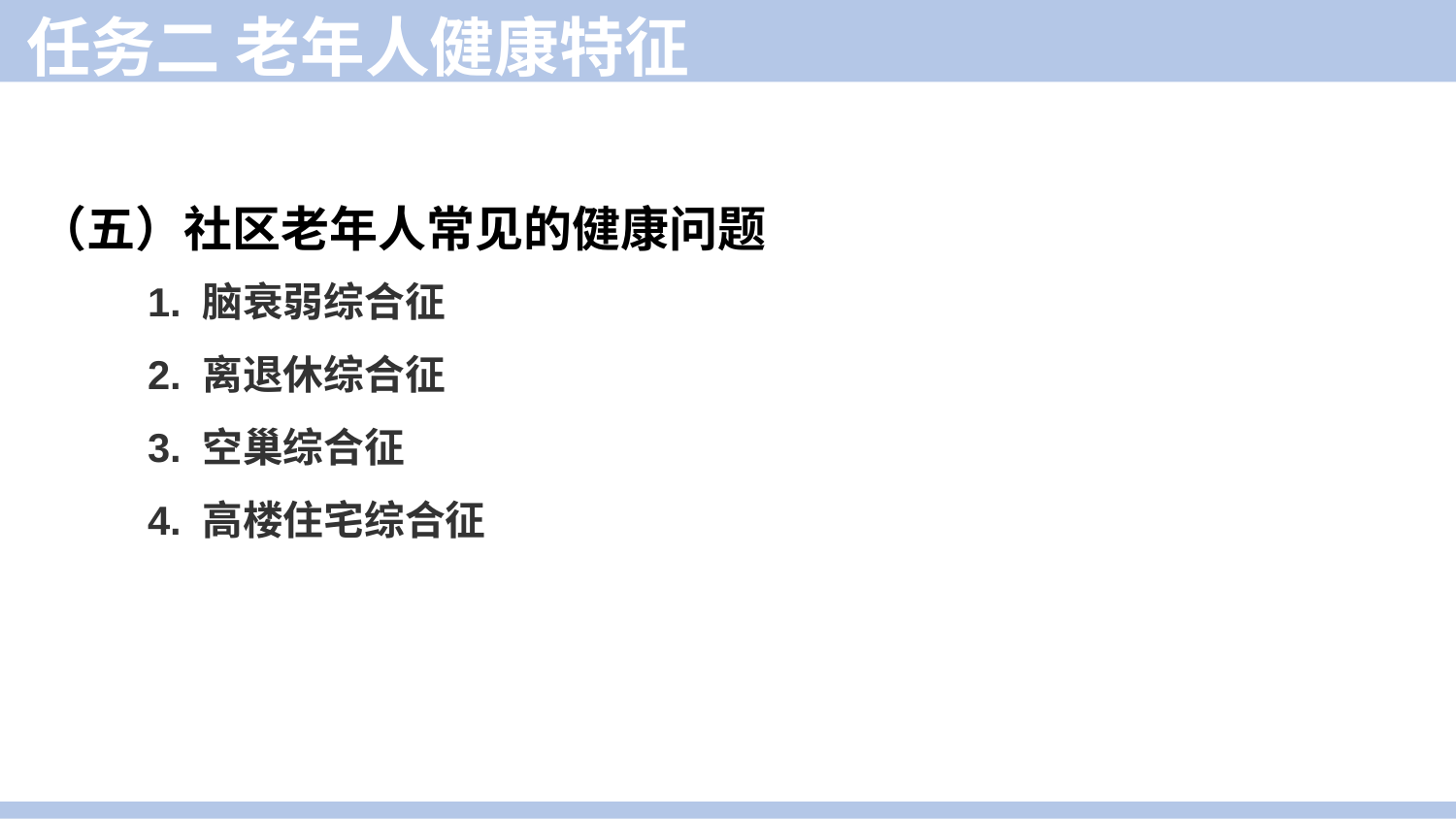

任务二 老年人健康特征
（五）社区老年人常见的健康问题
1. 脑衰弱综合征
2. 离退休综合征
3. 空巢综合征
4. 高楼住宅综合征